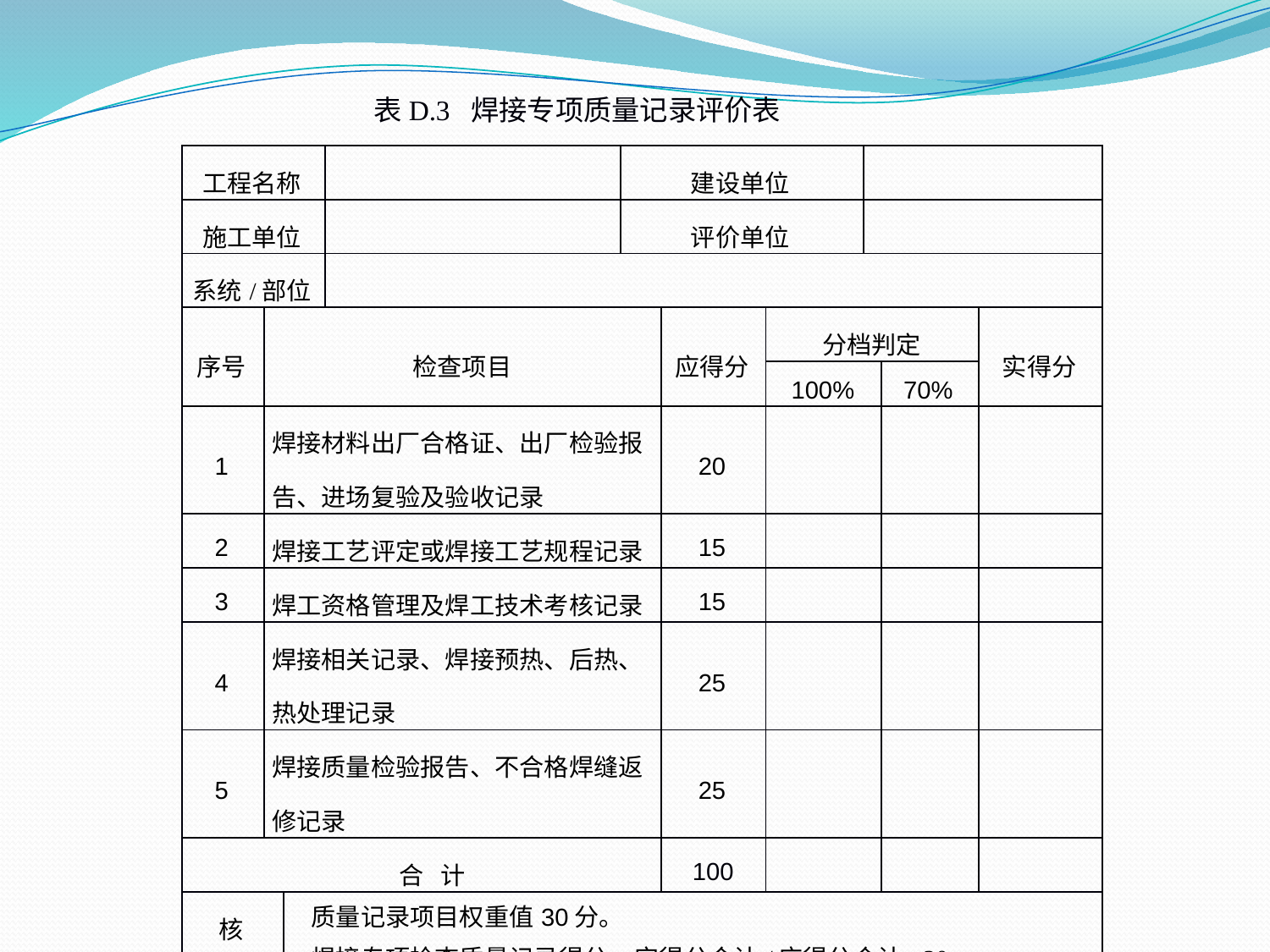

表D.3  焊接专项质量记录评价表
| 工程名称 |  |  |  | 建设单位 |  |  |  |  |  |
| --- | --- | --- | --- | --- | --- | --- | --- | --- | --- |
| 施工单位 |  |  |  | 评价单位 |  |  |  |  |  |
| 系统/部位 |  |  |  |  |  |  |  |  |  |
| 序号 | 检查项目 |  |  |  | 应得分 | 分档判定 |  |  | 实得分 |
|  |  |  |  |  |  | 100% |  | 70% |  |
| 1 | 焊接材料出厂合格证、出厂检验报告、进场复验及验收记录 |  |  |  | 20 |  |  |  |  |
| 2 | 焊接工艺评定或焊接工艺规程记录 |  |  |  | 15 |  |  |  |  |
| 3 | 焊工资格管理及焊工技术考核记录 |  |  |  | 15 |  |  |  |  |
| 4 | 焊接相关记录、焊接预热、后热、热处理记录 |  |  |  | 25 |  |  |  |  |
| 5 | 焊接质量检验报告、不合格焊缝返修记录 |  |  |  | 25 |  |  |  |  |
| 合 计 |  |  |  |  | 100 |  |  |  |  |
| 核 查 结 果 |  | 质量记录项目权重值30分。 焊接专项检查质量记录得分=实得分合计/应得分合计×30= 评价说明：    评价人员（签字）： 年 月 日 |  |  |  |  |  |  |  |